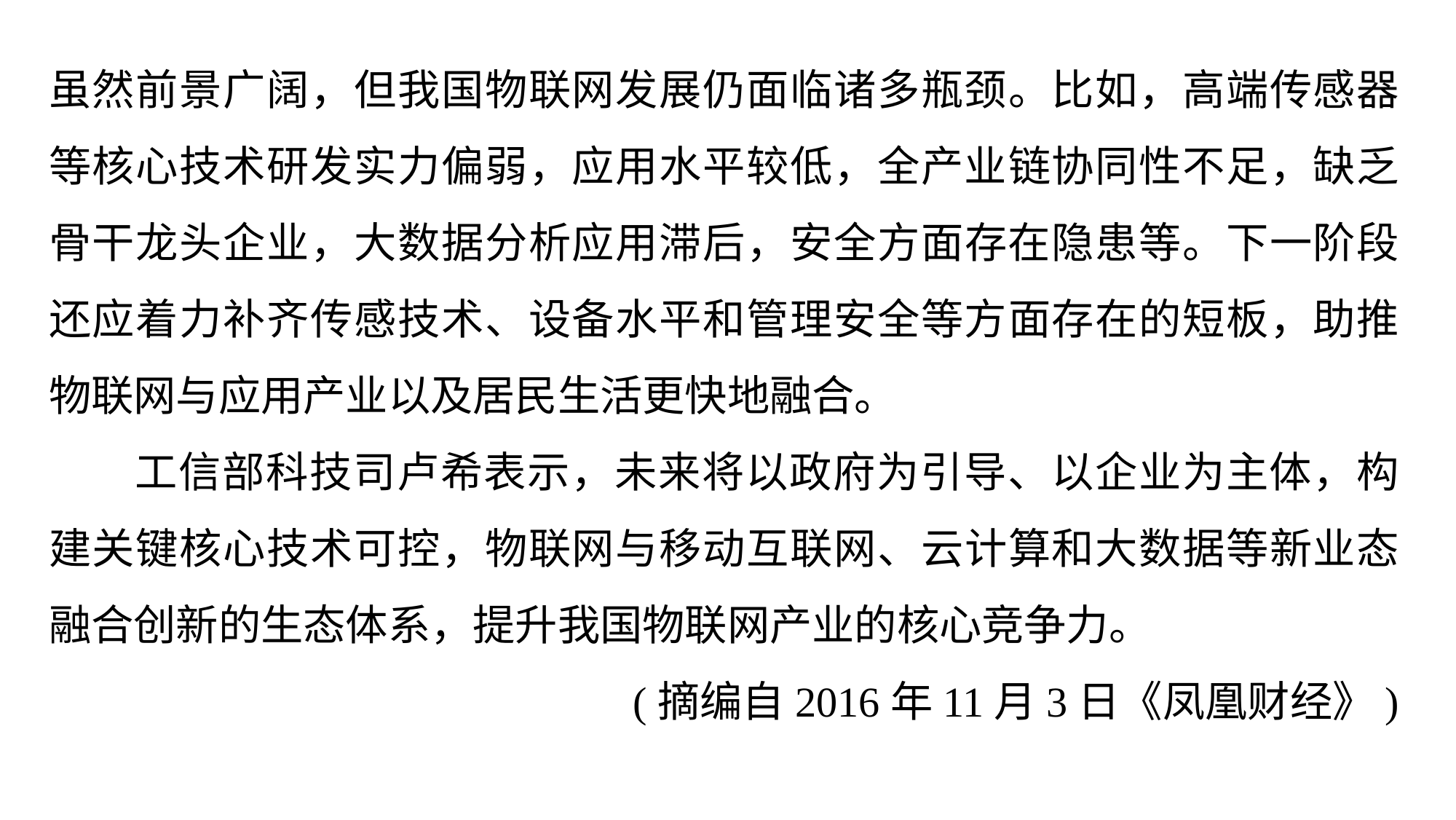

虽然前景广阔，但我国物联网发展仍面临诸多瓶颈。比如，高端传感器等核心技术研发实力偏弱，应用水平较低，全产业链协同性不足，缺乏骨干龙头企业，大数据分析应用滞后，安全方面存在隐患等。下一阶段还应着力补齐传感技术、设备水平和管理安全等方面存在的短板，助推物联网与应用产业以及居民生活更快地融合。
工信部科技司卢希表示，未来将以政府为引导、以企业为主体，构建关键核心技术可控，物联网与移动互联网、云计算和大数据等新业态融合创新的生态体系，提升我国物联网产业的核心竞争力。
(摘编自2016年11月3日《凤凰财经》)